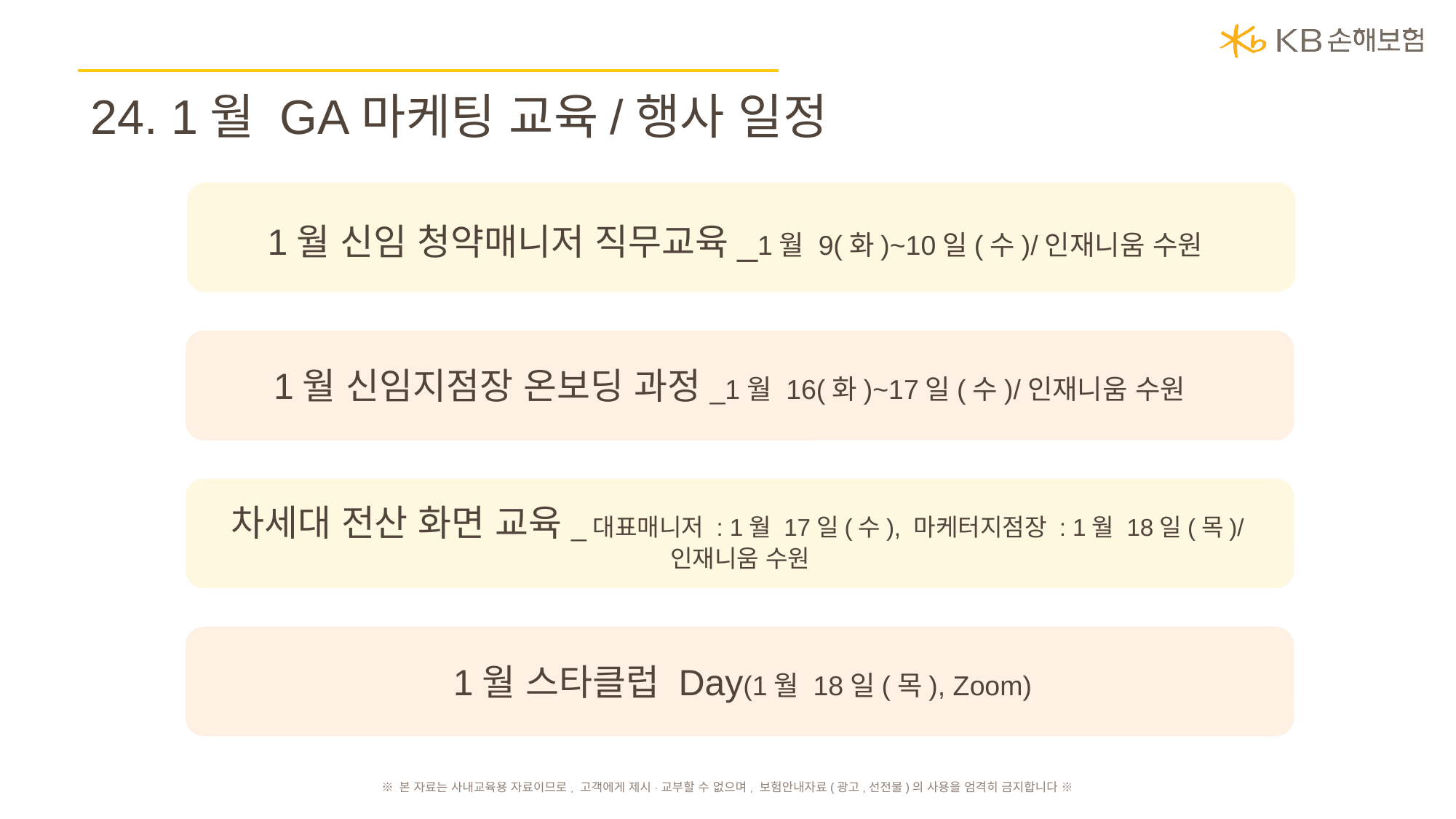

24. 1월 GA마케팅 교육/행사 일정

1월 신임 청약매니저 직무교육_1월 9(화)~10일(수)/인재니움 수원

1월 신임지점장 온보딩 과정_1월 16(화)~17일(수)/인재니움 수원

차세대 전산 화면 교육_대표매니저 : 1월 17일(수), 마케터지점장 : 1월 18일(목)/인재니움 수원

1월 스타클럽 Day(1월 18일(목), Zoom)